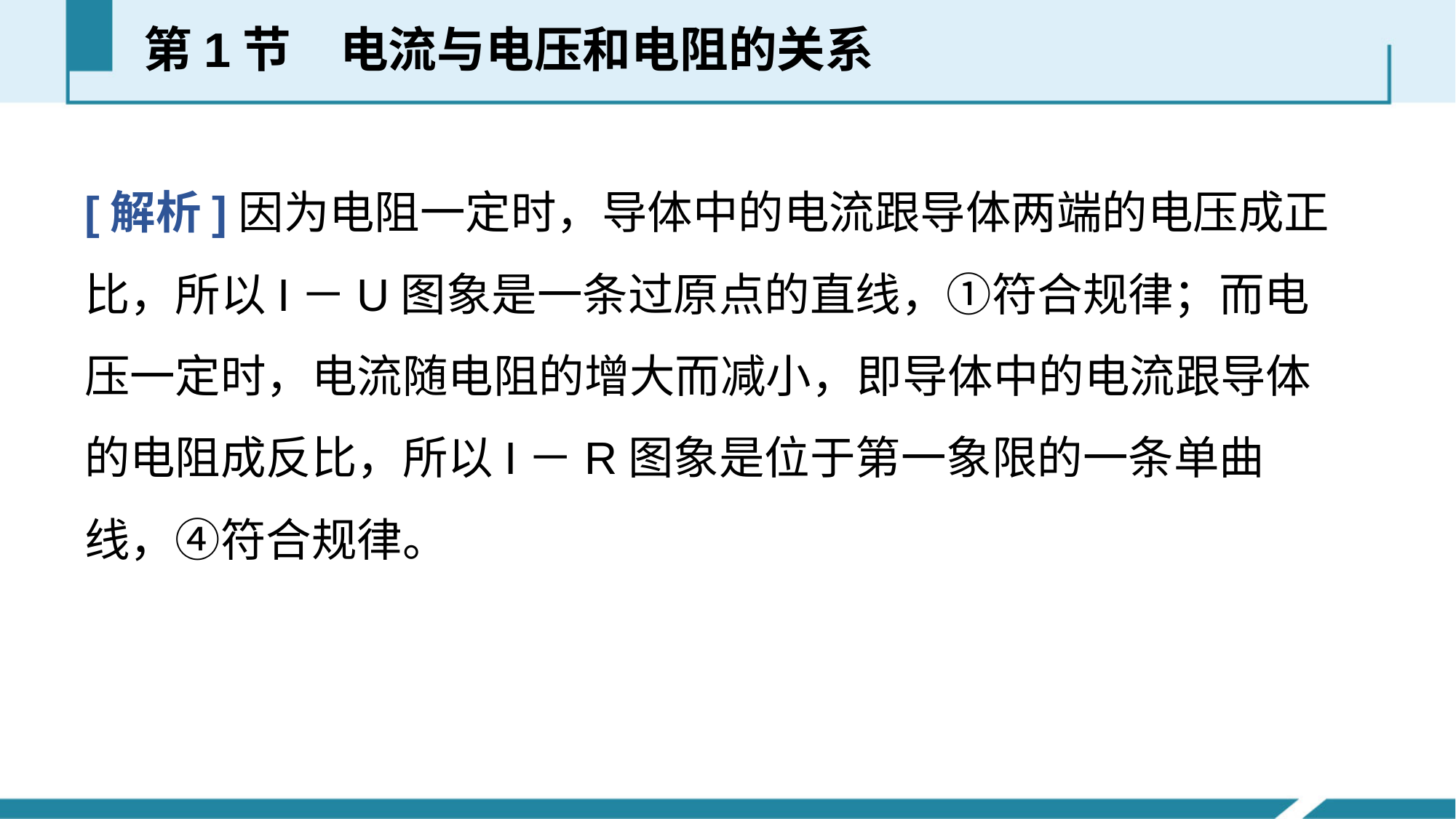

第1节　电流与电压和电阻的关系
[解析]因为电阻一定时，导体中的电流跟导体两端的电压成正比，所以I－U图象是一条过原点的直线，①符合规律；而电压一定时，电流随电阻的增大而减小，即导体中的电流跟导体的电阻成反比，所以I－R图象是位于第一象限的一条单曲线，④符合规律。